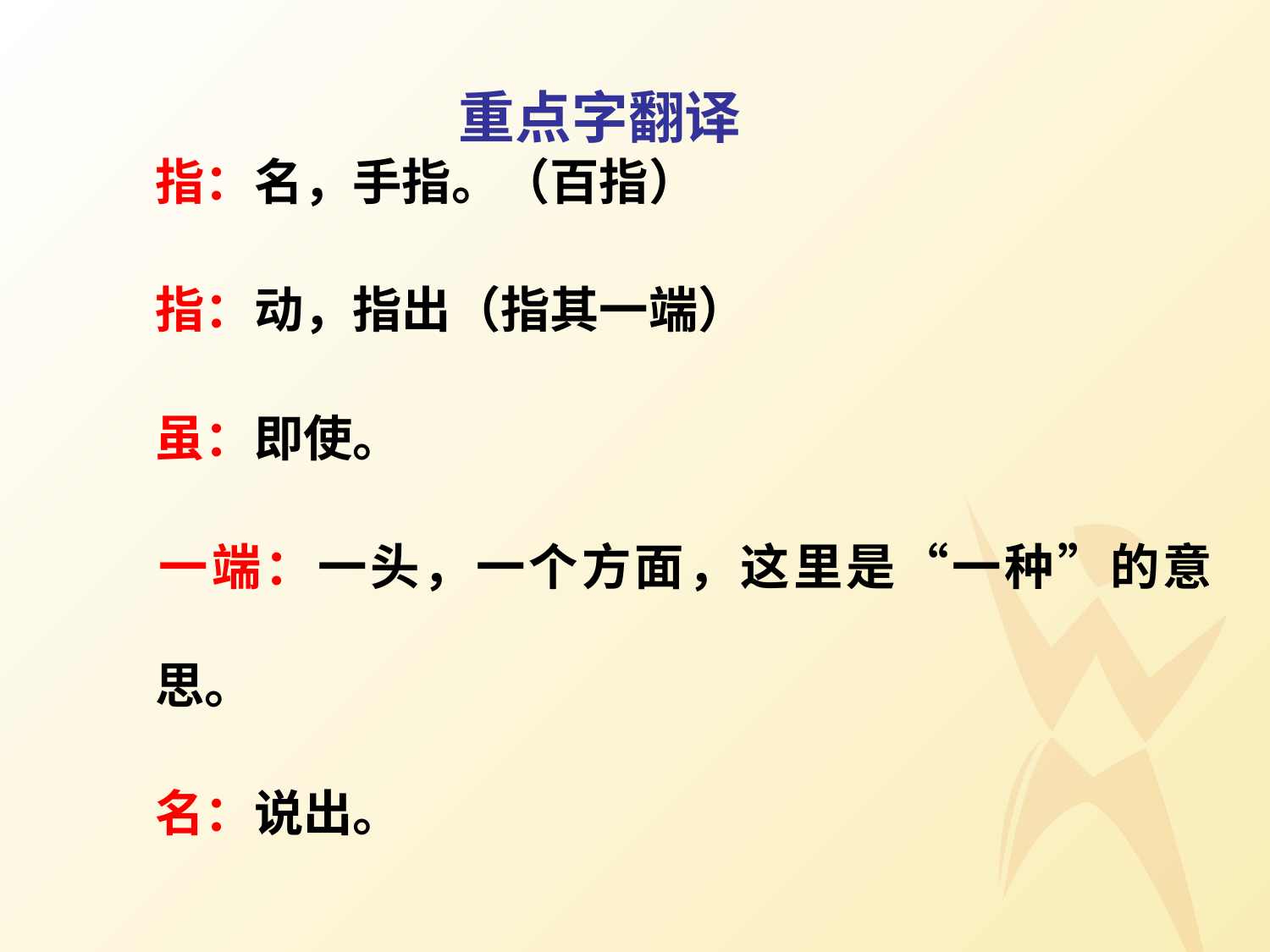

指：名，手指。（百指）
	指：动，指出（指其一端）
	虽：即使。
	一端：一头，一个方面，这里是“一种”的意思。
	名：说出。
重点字翻译